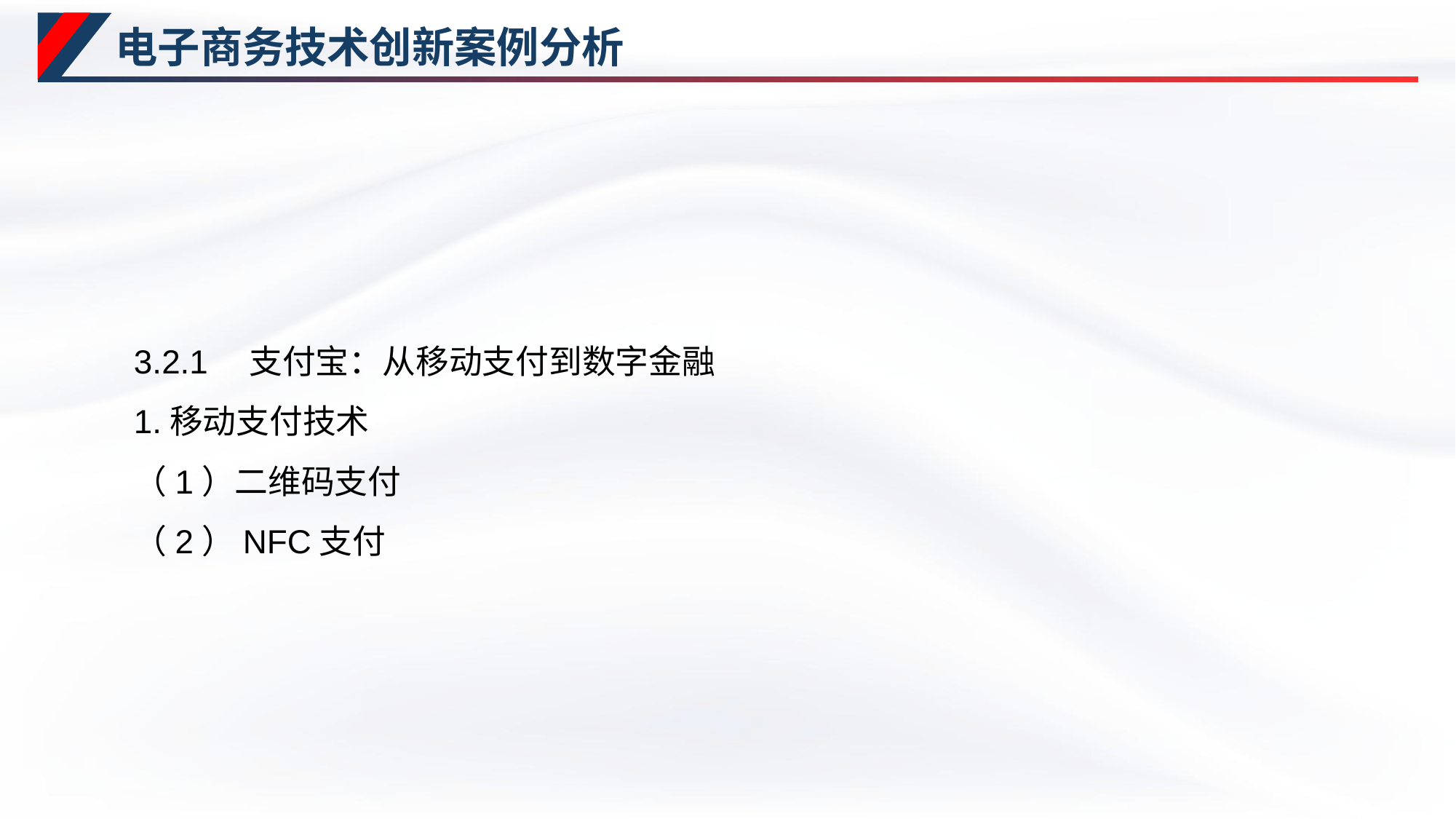

# 电子商务技术创新案例分析
3.2.1　支付宝：从移动支付到数字金融
1.移动支付技术
（1）二维码支付
（2）NFC支付